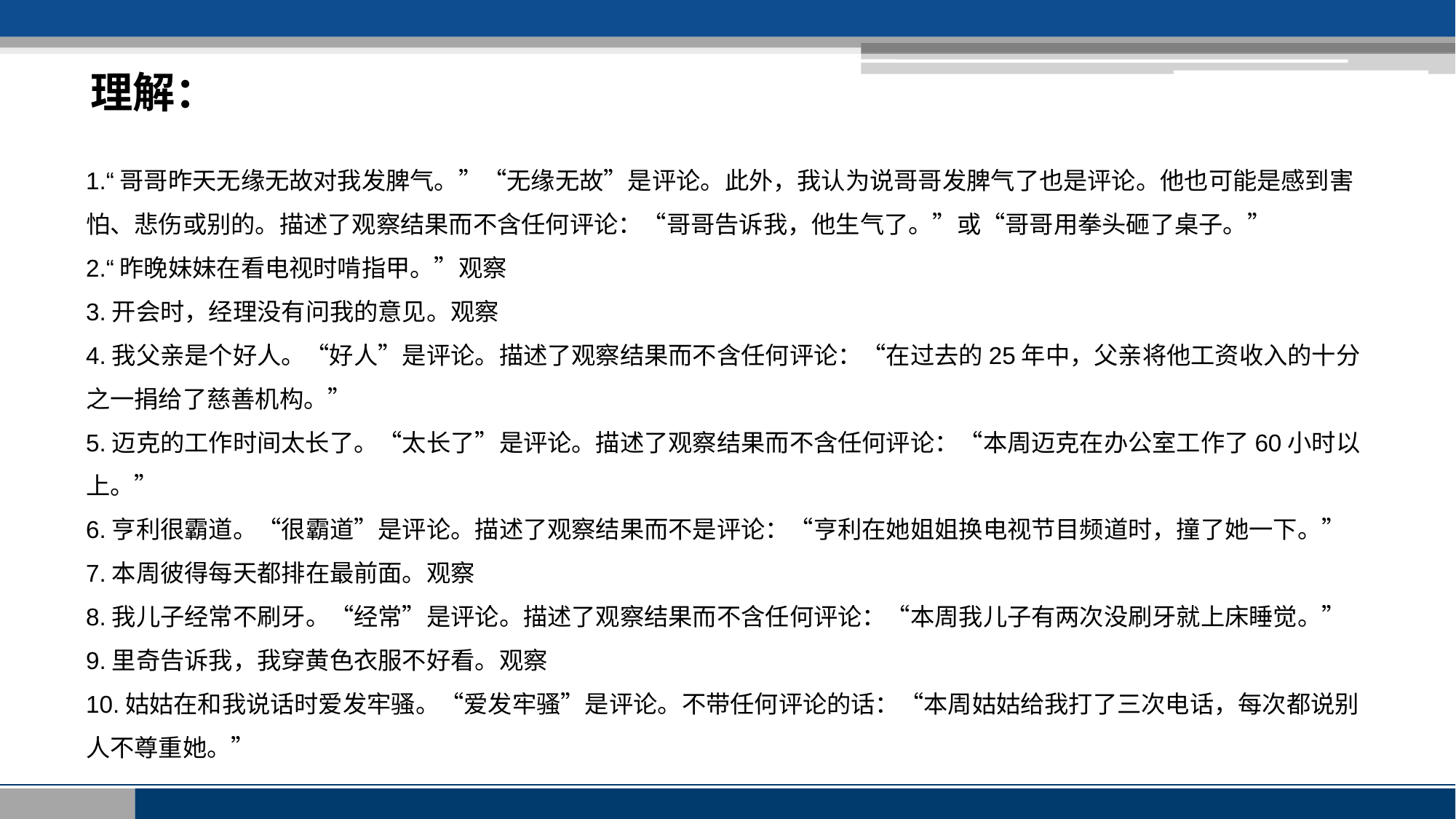

理解：
1.“哥哥昨天无缘无故对我发脾气。”“无缘无故”是评论。此外，我认为说哥哥发脾气了也是评论。他也可能是感到害怕、悲伤或别的。描述了观察结果而不含任何评论：“哥哥告诉我，他生气了。”或“哥哥用拳头砸了桌子。”
2.“昨晚妹妹在看电视时啃指甲。”观察
3.开会时，经理没有问我的意见。观察
4.我父亲是个好人。“好人”是评论。描述了观察结果而不含任何评论：“在过去的25年中，父亲将他工资收入的十分之一捐给了慈善机构。”
5.迈克的工作时间太长了。“太长了”是评论。描述了观察结果而不含任何评论：“本周迈克在办公室工作了60小时以上。”
6.亨利很霸道。“很霸道”是评论。描述了观察结果而不是评论：“亨利在她姐姐换电视节目频道时，撞了她一下。”
7.本周彼得每天都排在最前面。观察
8.我儿子经常不刷牙。“经常”是评论。描述了观察结果而不含任何评论：“本周我儿子有两次没刷牙就上床睡觉。”
9.里奇告诉我，我穿黄色衣服不好看。观察
10.姑姑在和我说话时爱发牢骚。“爱发牢骚”是评论。不带任何评论的话：“本周姑姑给我打了三次电话，每次都说别人不尊重她。”